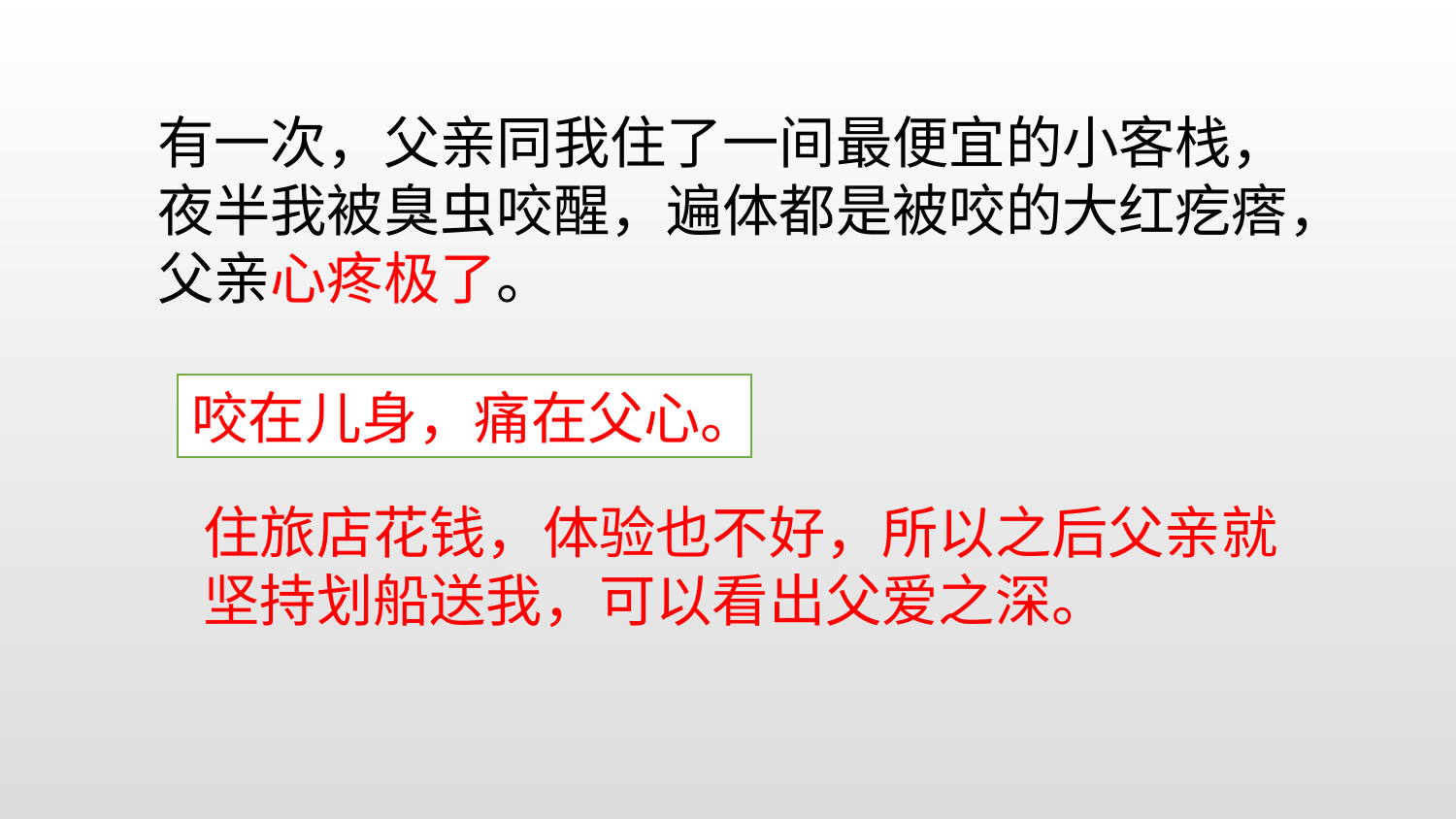

有一次，父亲同我住了一间最便宜的小客栈，夜半我被臭虫咬醒，遍体都是被咬的大红疙瘩，父亲心疼极了。
咬在儿身，痛在父心。
住旅店花钱，体验也不好，所以之后父亲就坚持划船送我，可以看出父爱之深。